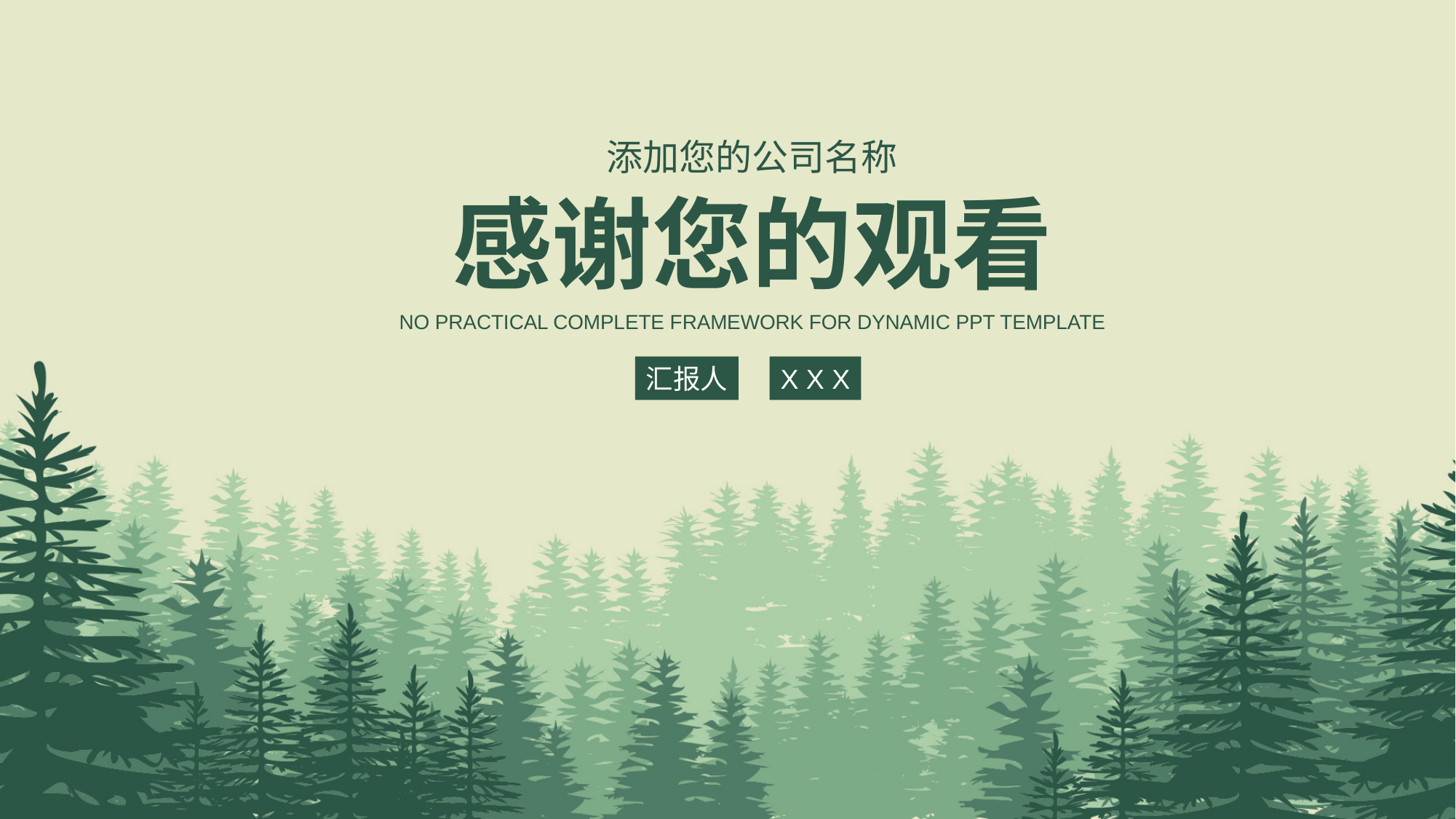

添加您的公司名称
感谢您的观看
NO PRACTICAL COMPLETE FRAMEWORK FOR DYNAMIC PPT TEMPLATE
汇报人
X X X